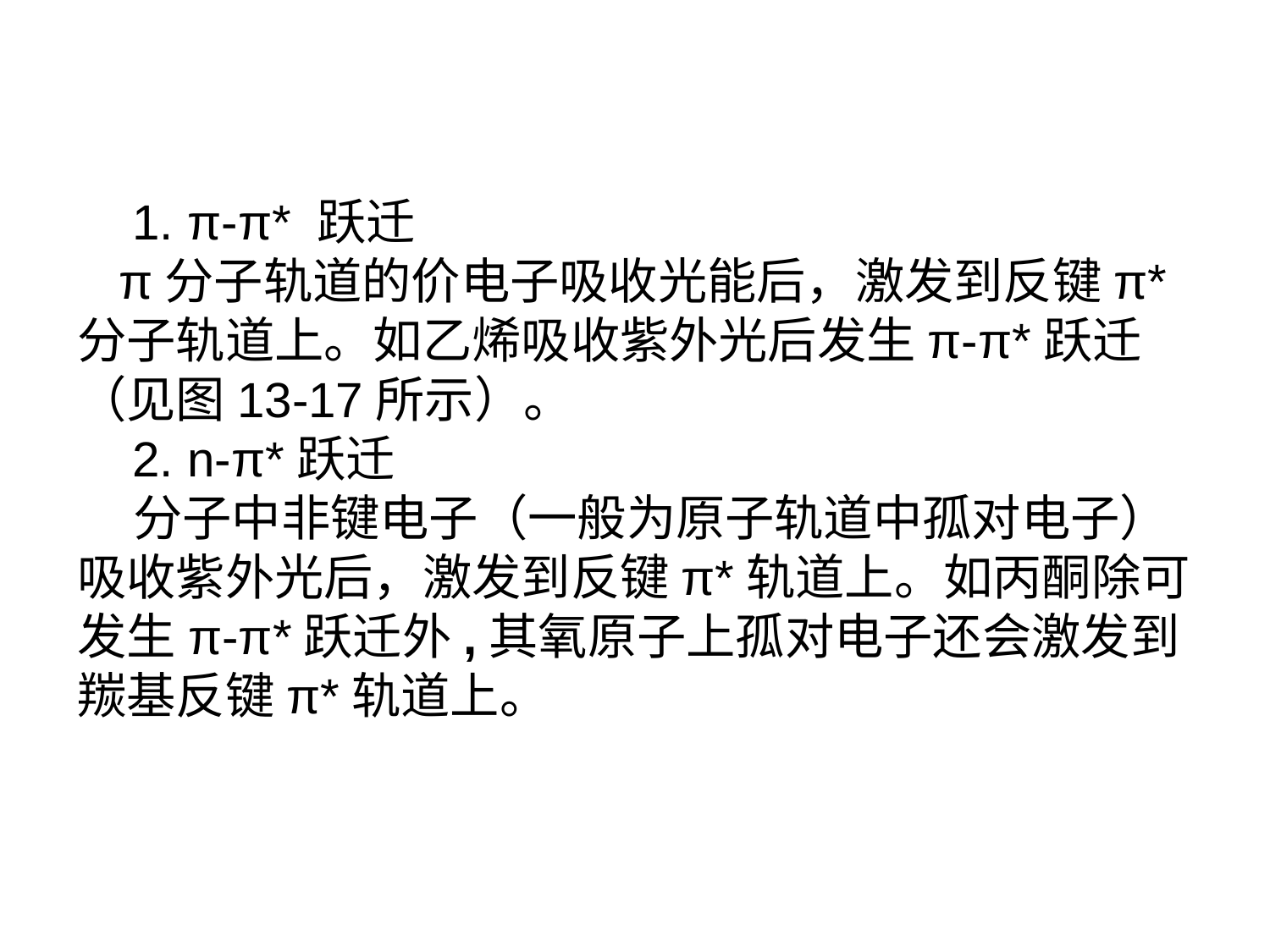

1. π-π* 跃迁
   π分子轨道的价电子吸收光能后，激发到反键π* 分子轨道上。如乙烯吸收紫外光后发生π-π*跃迁（见图13-17所示）。
    2. n-π*跃迁
    分子中非键电子（一般为原子轨道中孤对电子）吸收紫外光后，激发到反键π*轨道上。如丙酮除可发生π-π*跃迁外,其氧原子上孤对电子还会激发到羰基反键π*轨道上。